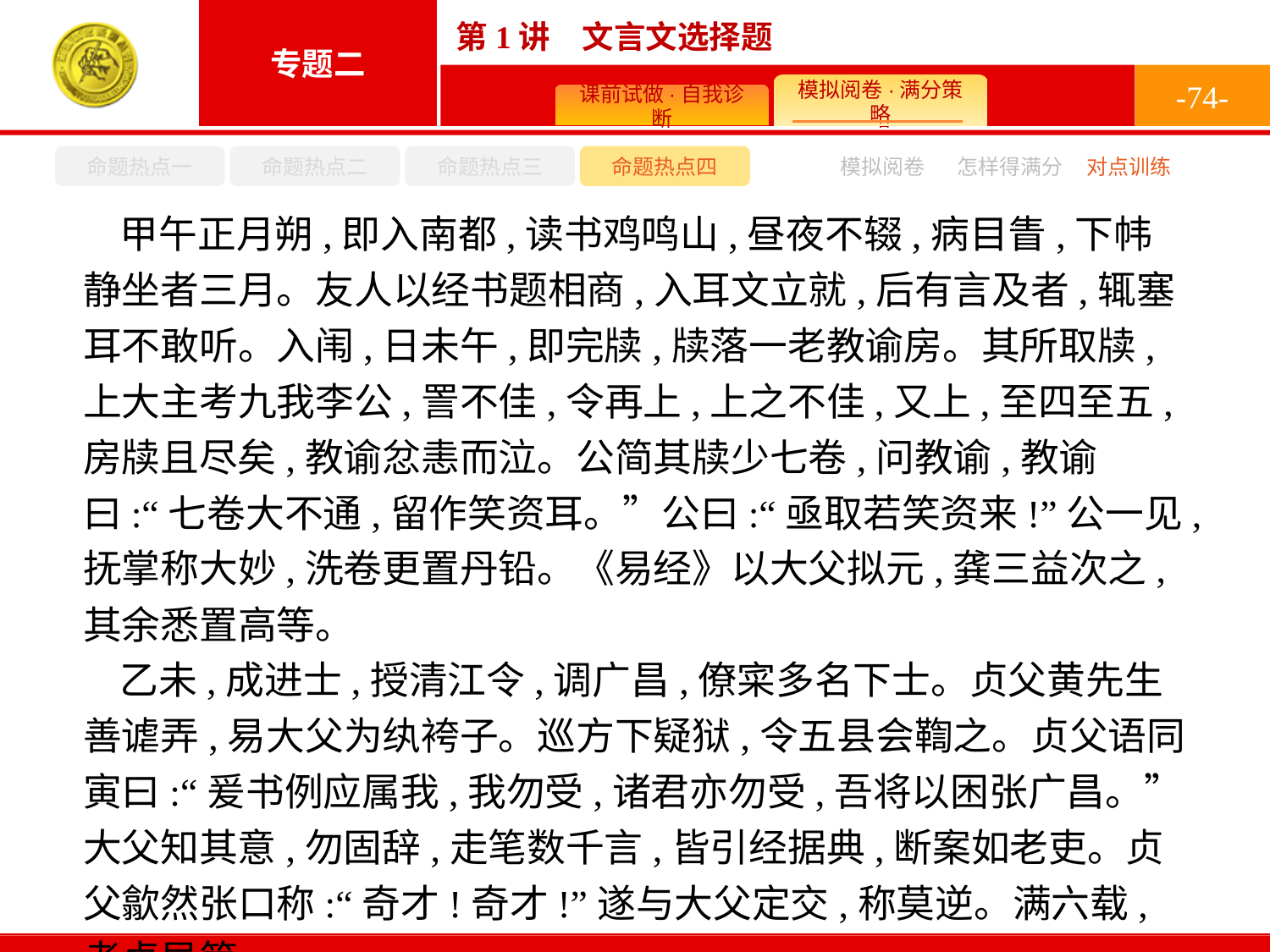

-74-
命题热点一
命题热点二
命题热点三
命题热点四
模拟阅卷
怎样得满分
对点训练
甲午正月朔,即入南都,读书鸡鸣山,昼夜不辍,病目眚,下帏静坐者三月。友人以经书题相商,入耳文立就,后有言及者,辄塞耳不敢听。入闱,日未午,即完牍,牍落一老教谕房。其所取牍,上大主考九我李公,詈不佳,令再上,上之不佳,又上,至四至五,房牍且尽矣,教谕忿恚而泣。公简其牍少七卷,问教谕,教谕曰:“七卷大不通,留作笑资耳。”公曰:“亟取若笑资来!”公一见,抚掌称大妙,洗卷更置丹铅。《易经》以大父拟元,龚三益次之,其余悉置高等。
乙未,成进士,授清江令,调广昌,僚寀多名下士。贞父黄先生善谑弄,易大父为纨袴子。巡方下疑狱,令五县会鞫之。贞父语同寅曰:“爰书例应属我,我勿受,诸君亦勿受,吾将以困张广昌。”大父知其意,勿固辞,走笔数千言,皆引经据典,断案如老吏。贞父歙然张口称:“奇才!奇才!”遂与大父定交,称莫逆。满六载,考卓异第一。
(选自张岱《家传》,有删节)